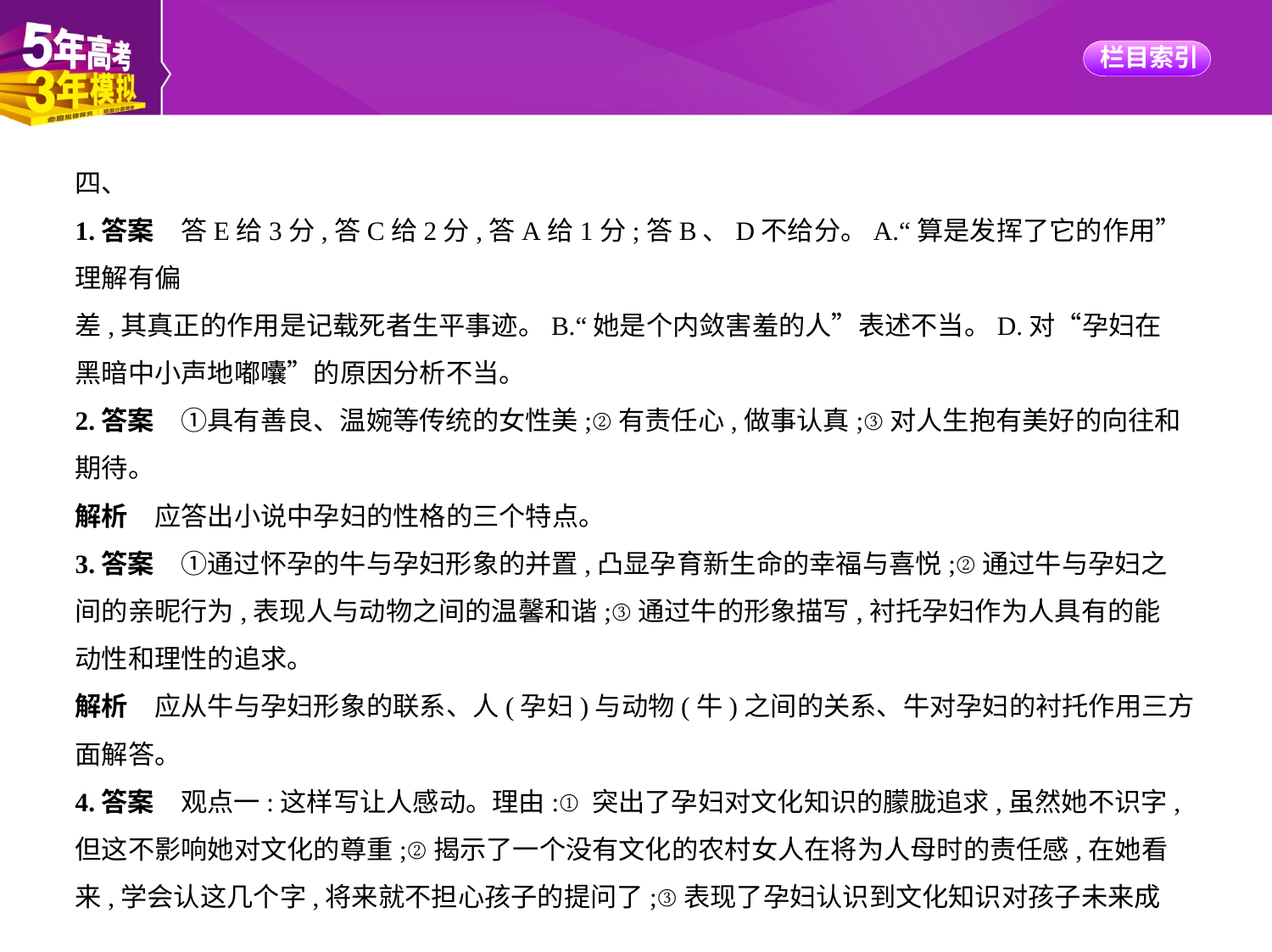

四、
1.答案　答E给3分,答C给2分,答A给1分;答B、D不给分。A.“算是发挥了它的作用”理解有偏
差,其真正的作用是记载死者生平事迹。B.“她是个内敛害羞的人”表述不当。D.对“孕妇在
黑暗中小声地嘟囔”的原因分析不当。
2.答案　①具有善良、温婉等传统的女性美;②有责任心,做事认真;③对人生抱有美好的向往和
期待。
解析　应答出小说中孕妇的性格的三个特点。
3.答案　①通过怀孕的牛与孕妇形象的并置,凸显孕育新生命的幸福与喜悦;②通过牛与孕妇之
间的亲昵行为,表现人与动物之间的温馨和谐;③通过牛的形象描写,衬托孕妇作为人具有的能
动性和理性的追求。
解析　应从牛与孕妇形象的联系、人(孕妇)与动物(牛)之间的关系、牛对孕妇的衬托作用三方
面解答。
4.答案　观点一:这样写让人感动。理由:①突出了孕妇对文化知识的朦胧追求,虽然她不识字,
但这不影响她对文化的尊重;②揭示了一个没有文化的农村女人在将为人母时的责任感,在她看
来,学会认这几个字,将来就不担心孩子的提问了;③表现了孕妇认识到文化知识对孩子未来成